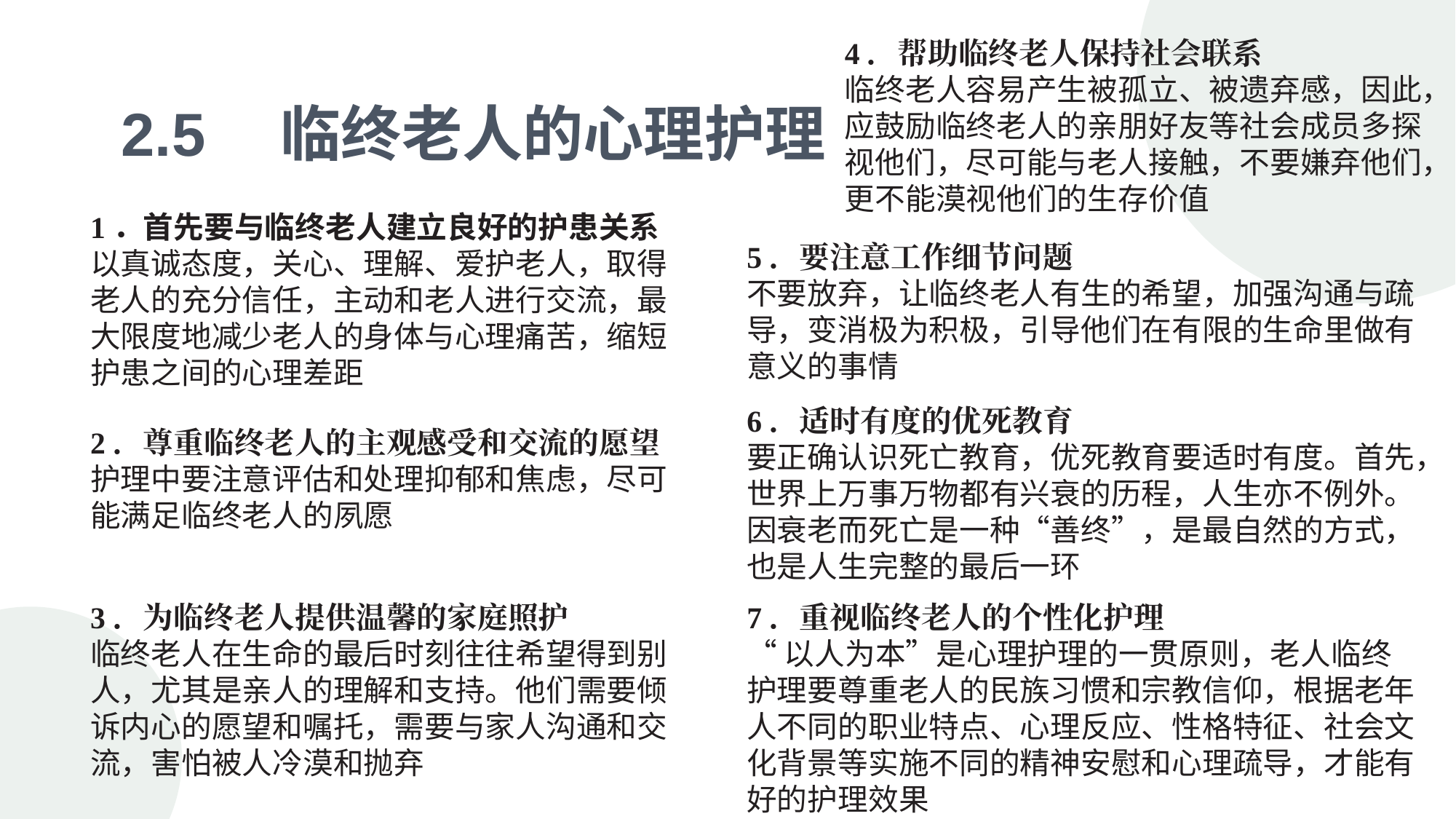

4．帮助临终老人保持社会联系
临终老人容易产生被孤立、被遗弃感，因此，应鼓励临终老人的亲朋好友等社会成员多探视他们，尽可能与老人接触，不要嫌弃他们，更不能漠视他们的生存价值
2.5　临终老人的心理护理

1．首先要与临终老人建立良好的护患关系
以真诚态度，关心、理解、爱护老人，取得老人的充分信任，主动和老人进行交流，最大限度地减少老人的身体与心理痛苦，缩短护患之间的心理差距
5．要注意工作细节问题
不要放弃，让临终老人有生的希望，加强沟通与疏导，变消极为积极，引导他们在有限的生命里做有意义的事情
6．适时有度的优死教育
要正确认识死亡教育，优死教育要适时有度。首先，世界上万事万物都有兴衰的历程，人生亦不例外。因衰老而死亡是一种“善终”，是最自然的方式，也是人生完整的最后一环
2．尊重临终老人的主观感受和交流的愿望
护理中要注意评估和处理抑郁和焦虑，尽可能满足临终老人的夙愿
3．为临终老人提供温馨的家庭照护
临终老人在生命的最后时刻往往希望得到别人，尤其是亲人的理解和支持。他们需要倾诉内心的愿望和嘱托，需要与家人沟通和交流，害怕被人冷漠和抛弃
7．重视临终老人的个性化护理
“以人为本”是心理护理的一贯原则，老人临终护理要尊重老人的民族习惯和宗教信仰，根据老年人不同的职业特点、心理反应、性格特征、社会文化背景等实施不同的精神安慰和心理疏导，才能有好的护理效果